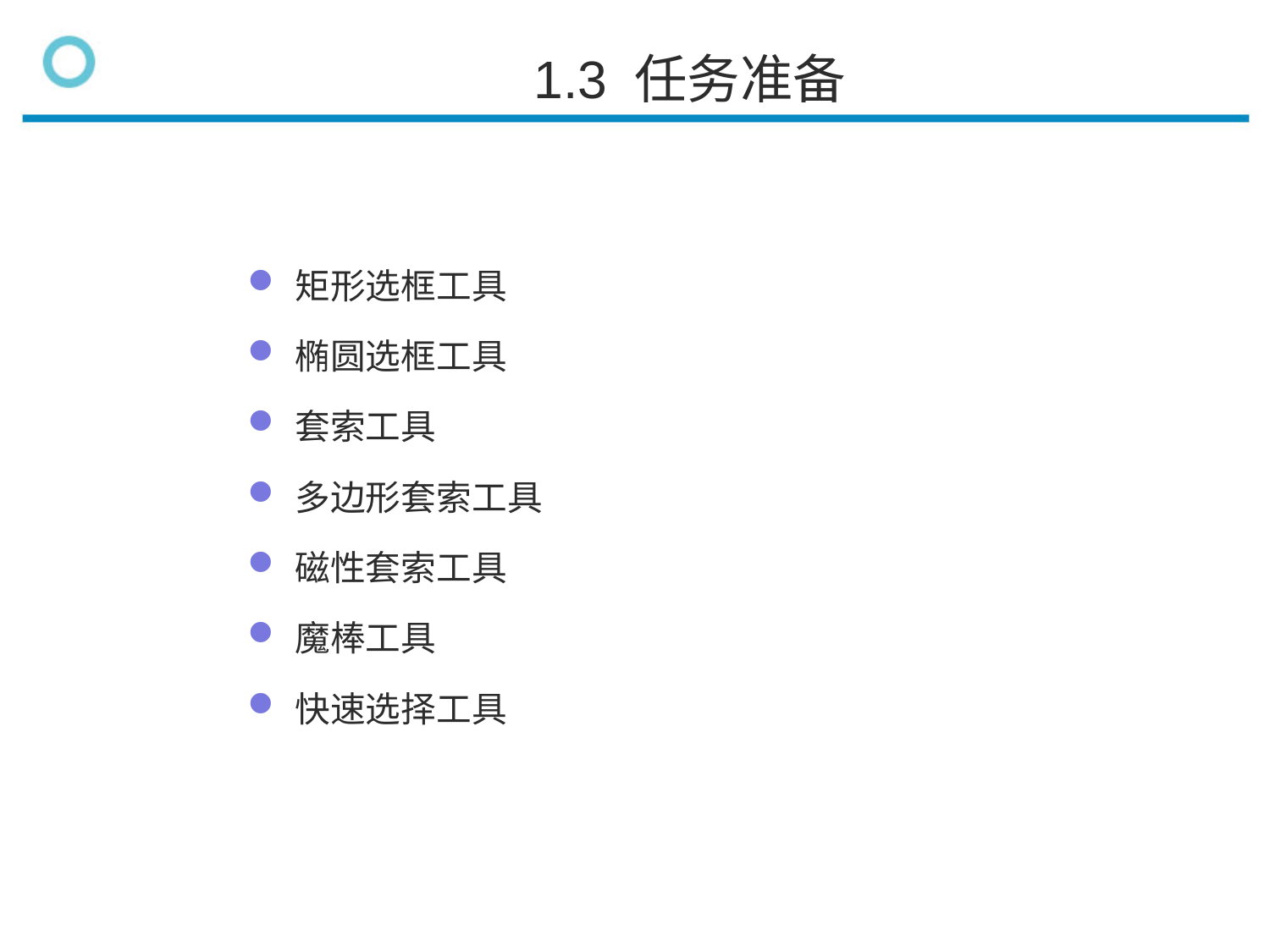

1.3 任务准备
矩形选框工具
椭圆选框工具
套索工具
多边形套索工具
磁性套索工具
魔棒工具
快速选择工具